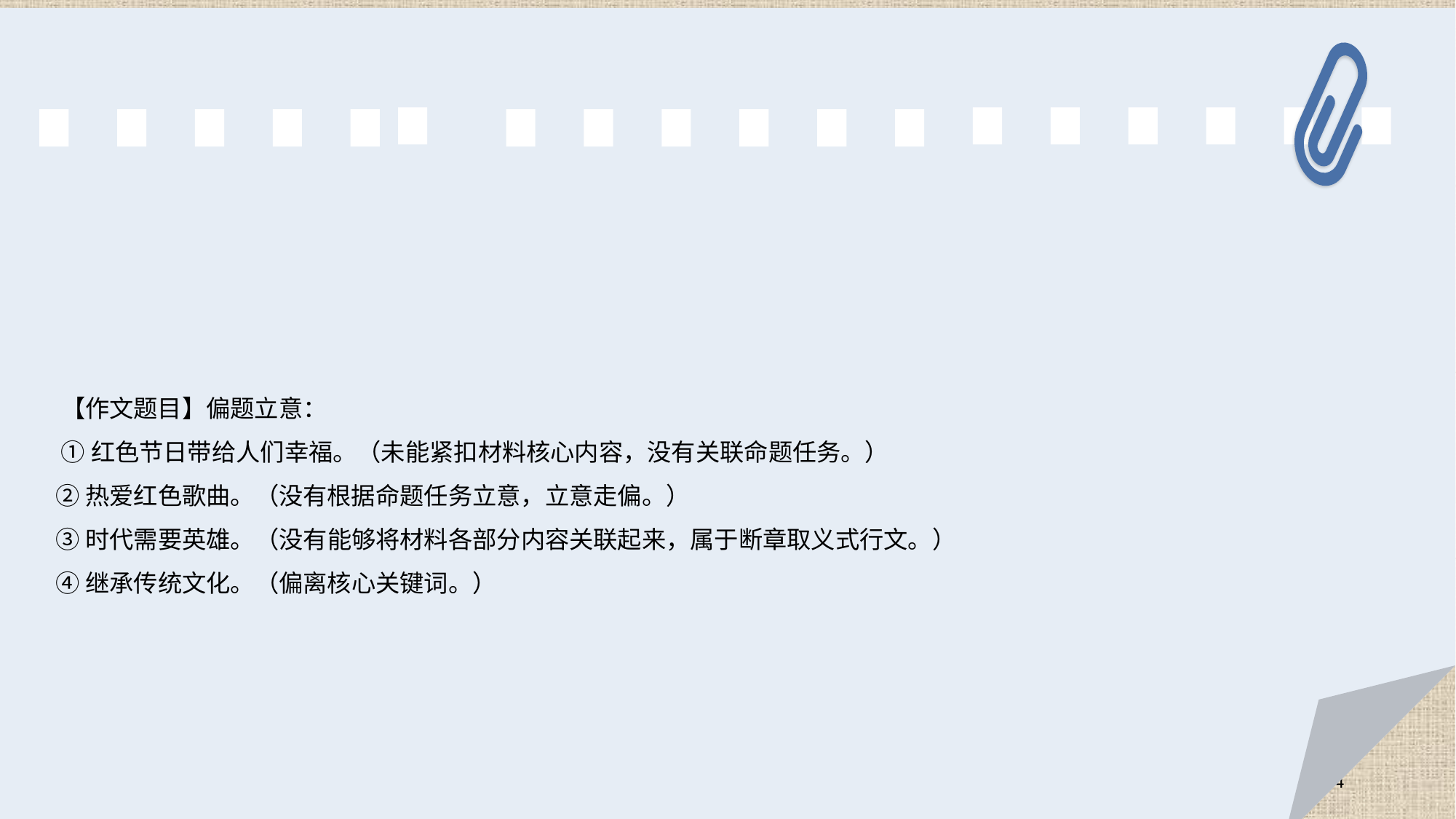

【作文题目】偏题立意：
     ①红色节日带给人们幸福。（未能紧扣材料核心内容，没有关联命题任务。）
    ②热爱红色歌曲。（没有根据命题任务立意，立意走偏。）
    ③时代需要英雄。（没有能够将材料各部分内容关联起来，属于断章取义式行文。）
    ④继承传统文化。（偏离核心关键词。）
44